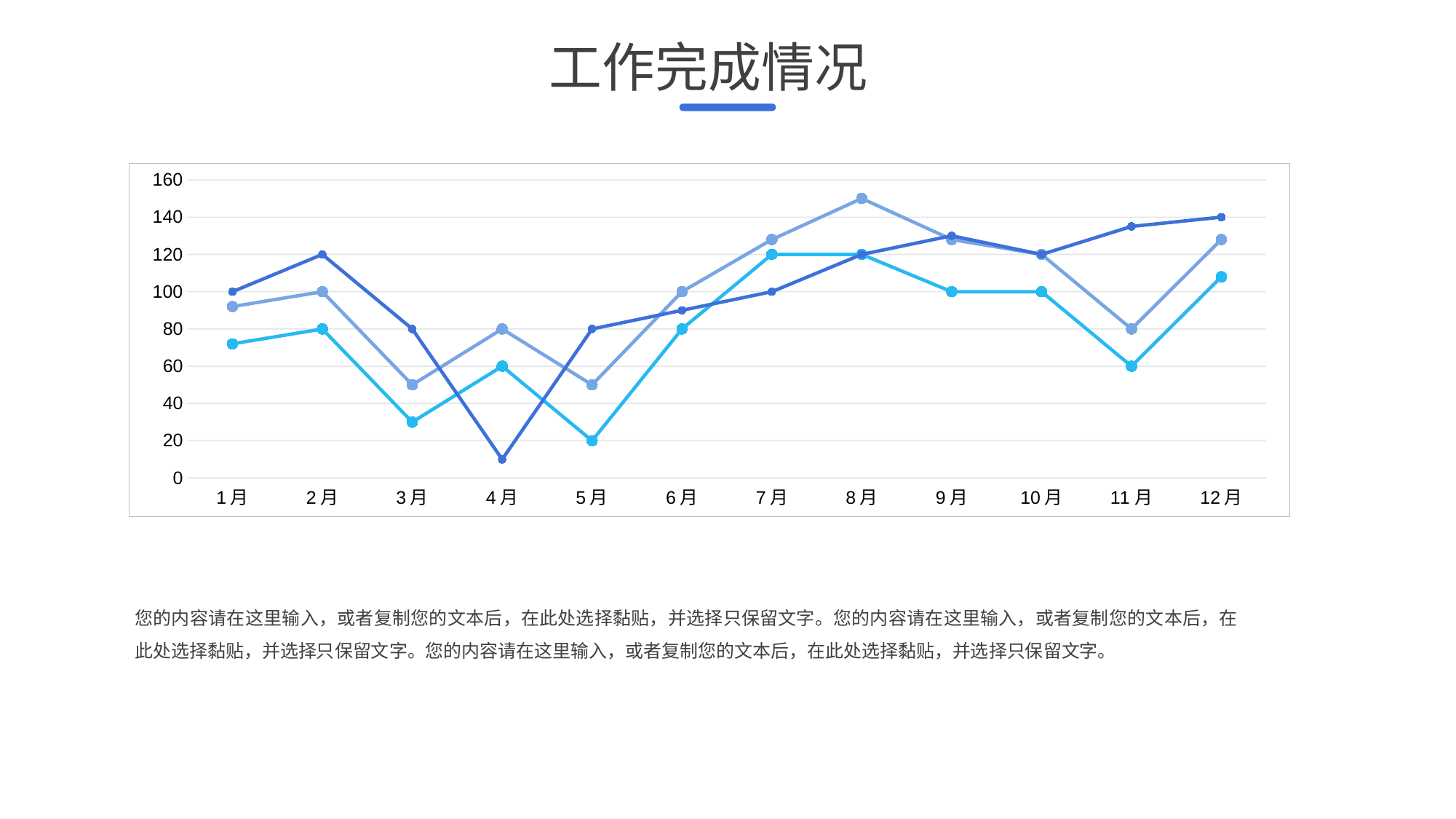

工作完成情况

### Chart

| Category | Series 1 | Series 2 | Column1 |
|---|---|---|---|
| 1月 | 92.0 | 72.0 | 100.0 |
| 2月 | 100.0 | 80.0 | 120.0 |
| 3月 | 50.0 | 30.0 | 80.0 |
| 4月 | 80.0 | 60.0 | 10.0 |
| 5月 | 50.0 | 20.0 | 80.0 |
| 6月 | 100.0 | 80.0 | 90.0 |
| 7月 | 128.0 | 120.0 | 100.0 |
| 8月 | 150.0 | 120.0 | 120.0 |
| 9月 | 128.0 | 100.0 | 130.0 |
| 10月 | 120.0 | 100.0 | 120.0 |
| 11月 | 80.0 | 60.0 | 135.0 |
| 12月 | 128.0 | 108.0 | 140.0 |
您的内容请在这里输入，或者复制您的文本后，在此处选择黏贴，并选择只保留文字。您的内容请在这里输入，或者复制您的文本后，在此处选择黏贴，并选择只保留文字。您的内容请在这里输入，或者复制您的文本后，在此处选择黏贴，并选择只保留文字。